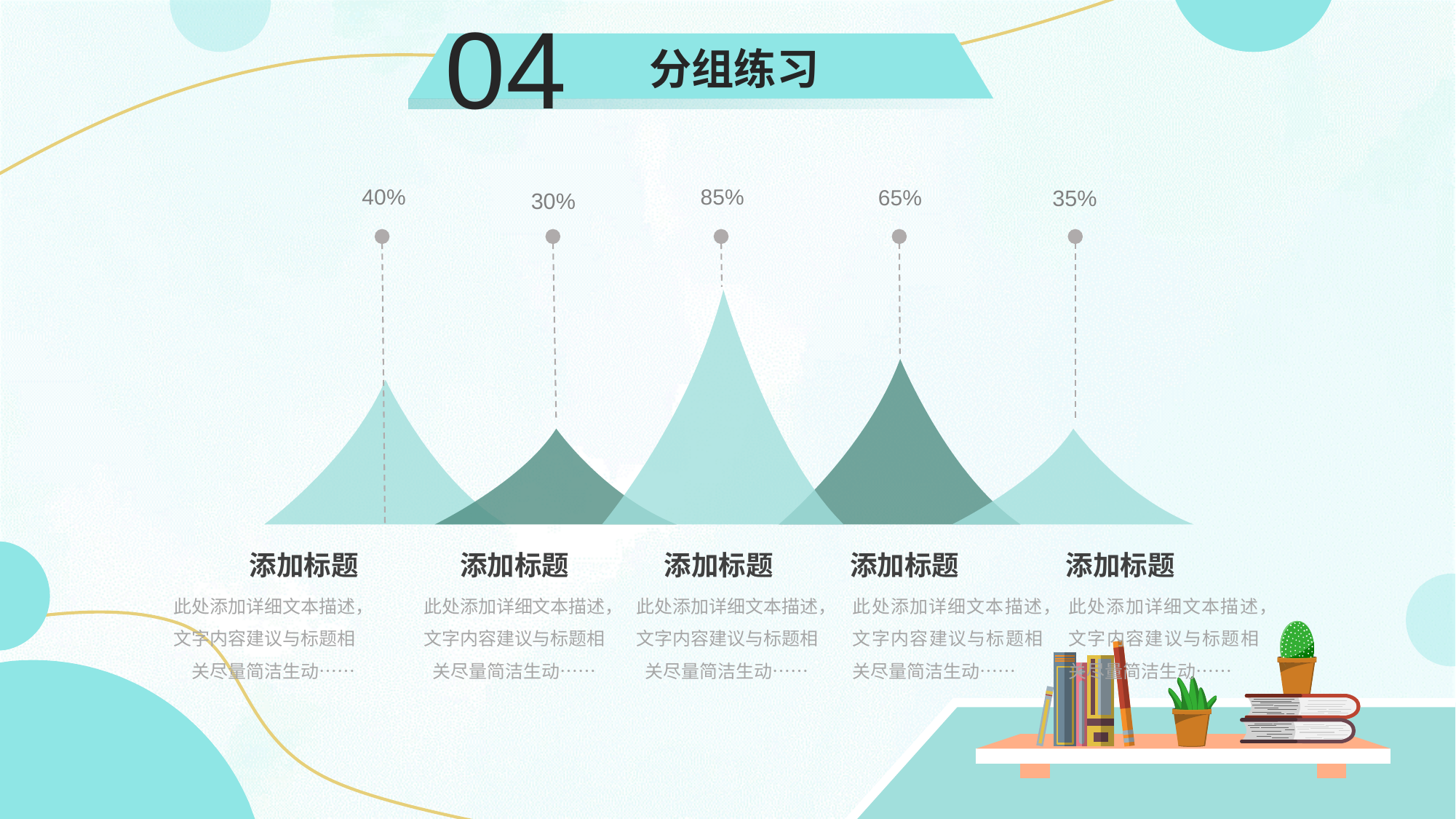

04

分组练习
85%
40%
65%
35%
30%

添加标题
此处添加详细文本描述，文字内容建议与标题相关尽量简洁生动……
添加标题
此处添加详细文本描述，文字内容建议与标题相关尽量简洁生动……
添加标题
此处添加详细文本描述，文字内容建议与标题相关尽量简洁生动……
添加标题
此处添加详细文本描述，文字内容建议与标题相关尽量简洁生动……
添加标题
此处添加详细文本描述，文字内容建议与标题相关尽量简洁生动……